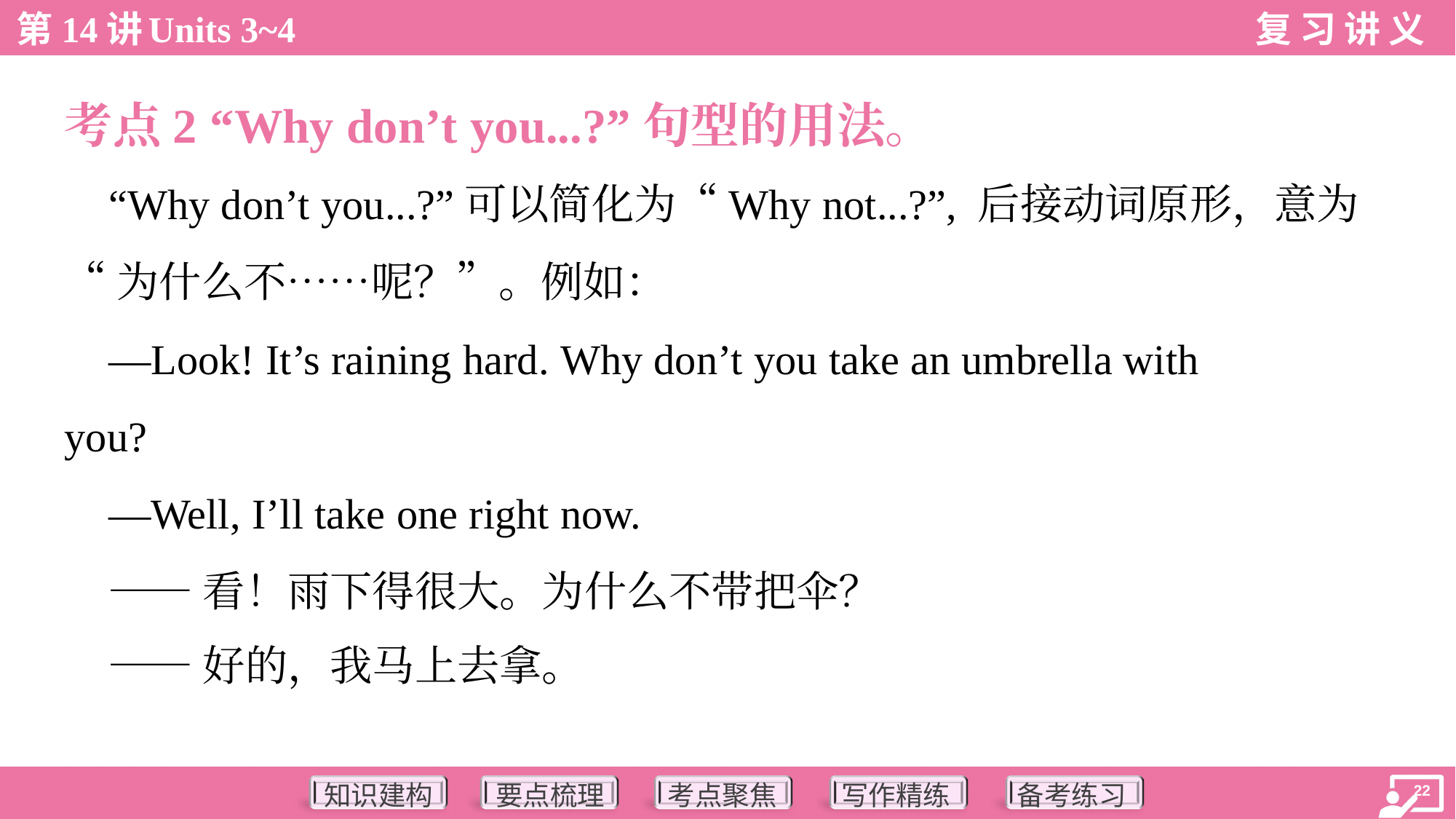

考点2 “Why don’t you...?”句型的用法。
    “Why don’t you...?”可以简化为“Why not...?”, 后接动词原形，意为
“为什么不……呢？”。例如：
    —Look! It’s raining hard. Why don’t you take an umbrella with
you?
    —Well, I’ll take one right now.
    ——看！雨下得很大。为什么不带把伞？
    ——好的，我马上去拿。